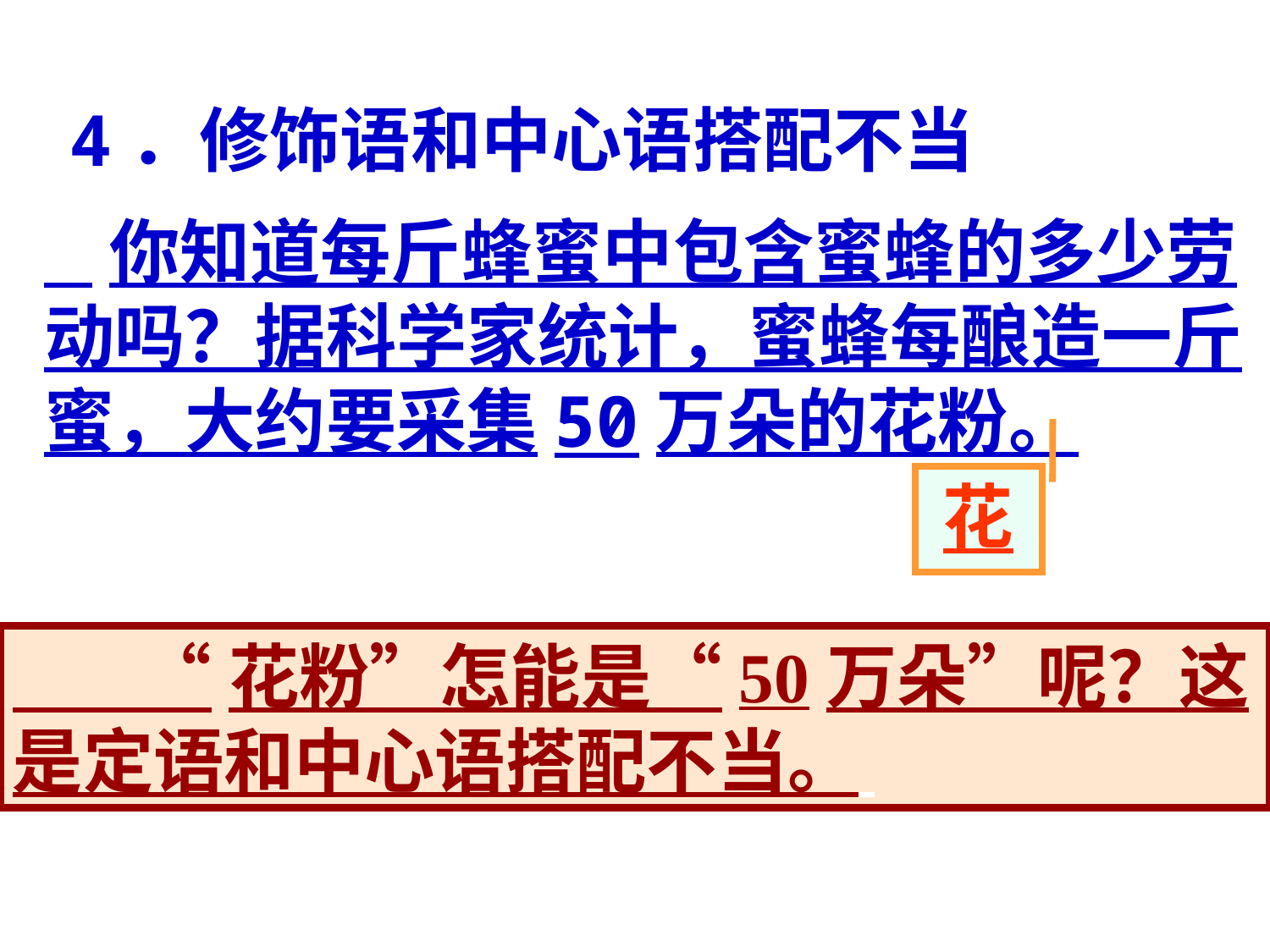

# 4．修饰语和中心语搭配不当
   你知道每斤蜂蜜中包含蜜蜂的多少劳动吗？据科学家统计，蜜蜂每酿造一斤蜜，大约要采集50万朵的花粉。
花
        “花粉”怎能是“50万朵”呢？这是定语和中心语搭配不当。